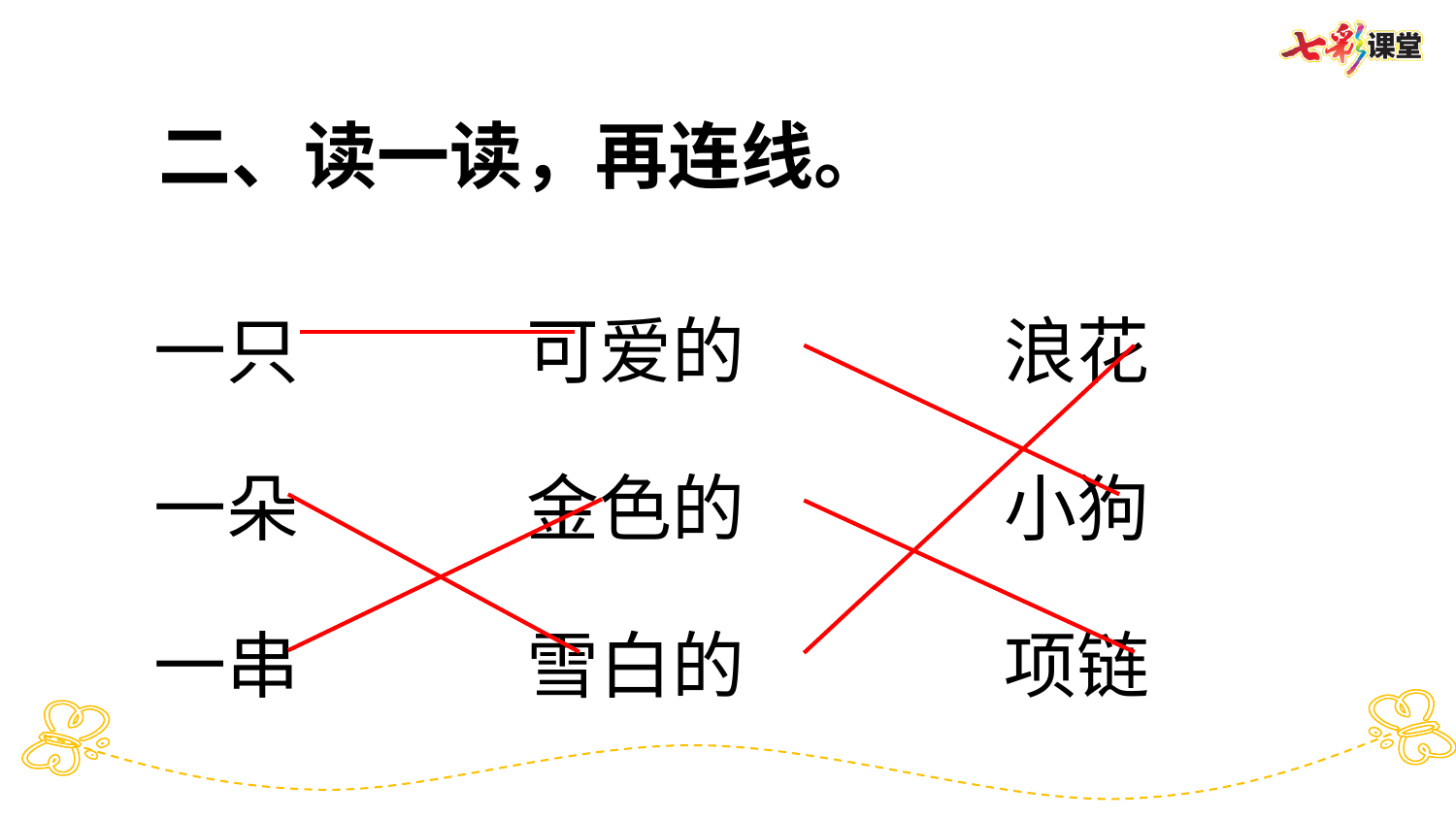

二、读一读，再连线。
一只              可爱的                浪花
一朵              金色的                小狗
一串              雪白的                项链